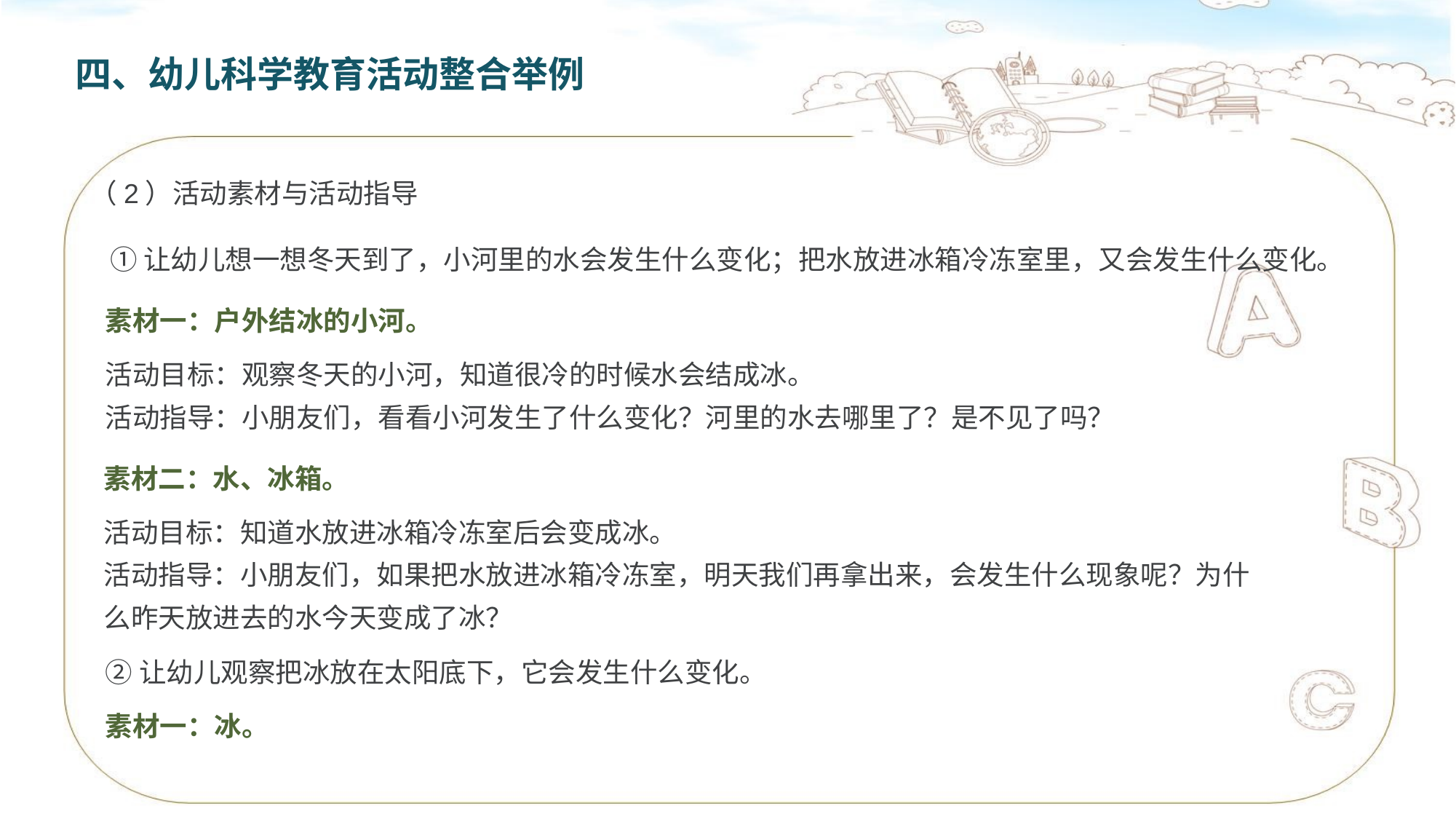

四、幼儿科学教育活动整合举例
（2）活动素材与活动指导
 ①让幼儿想一想冬天到了，小河里的水会发生什么变化；把水放进冰箱冷冻室里，又会发生什么变化。
素材一：户外结冰的小河。
活动目标：观察冬天的小河，知道很冷的时候水会结成冰。
活动指导：小朋友们，看看小河发生了什么变化？河里的水去哪里了？是不见了吗？
素材二：水、冰箱。
活动目标：知道水放进冰箱冷冻室后会变成冰。
活动指导：小朋友们，如果把水放进冰箱冷冻室，明天我们再拿出来，会发生什么现象呢？为什么昨天放进去的水今天变成了冰？
②让幼儿观察把冰放在太阳底下，它会发生什么变化。
素材一：冰。